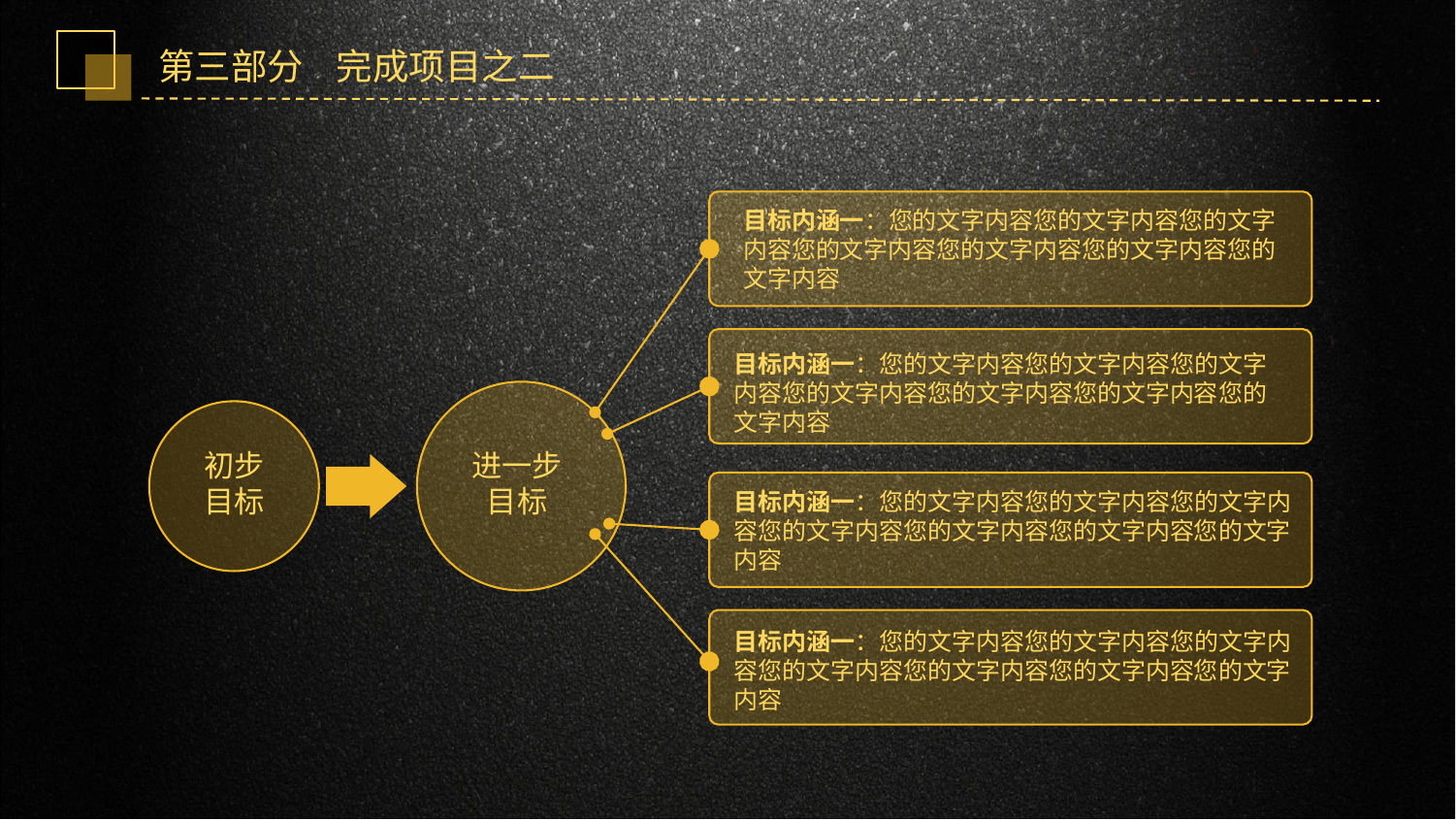

第三部分    完成项目之二

目标内涵一：您的文字内容您的文字内容您的文字内容您的文字内容您的文字内容您的文字内容您的文字内容

目标内涵一：您的文字内容您的文字内容您的文字内容您的文字内容您的文字内容您的文字内容您的文字内容

初步
目标
进一步目标

目标内涵一：您的文字内容您的文字内容您的文字内容您的文字内容您的文字内容您的文字内容您的文字内容

目标内涵一：您的文字内容您的文字内容您的文字内容您的文字内容您的文字内容您的文字内容您的文字内容